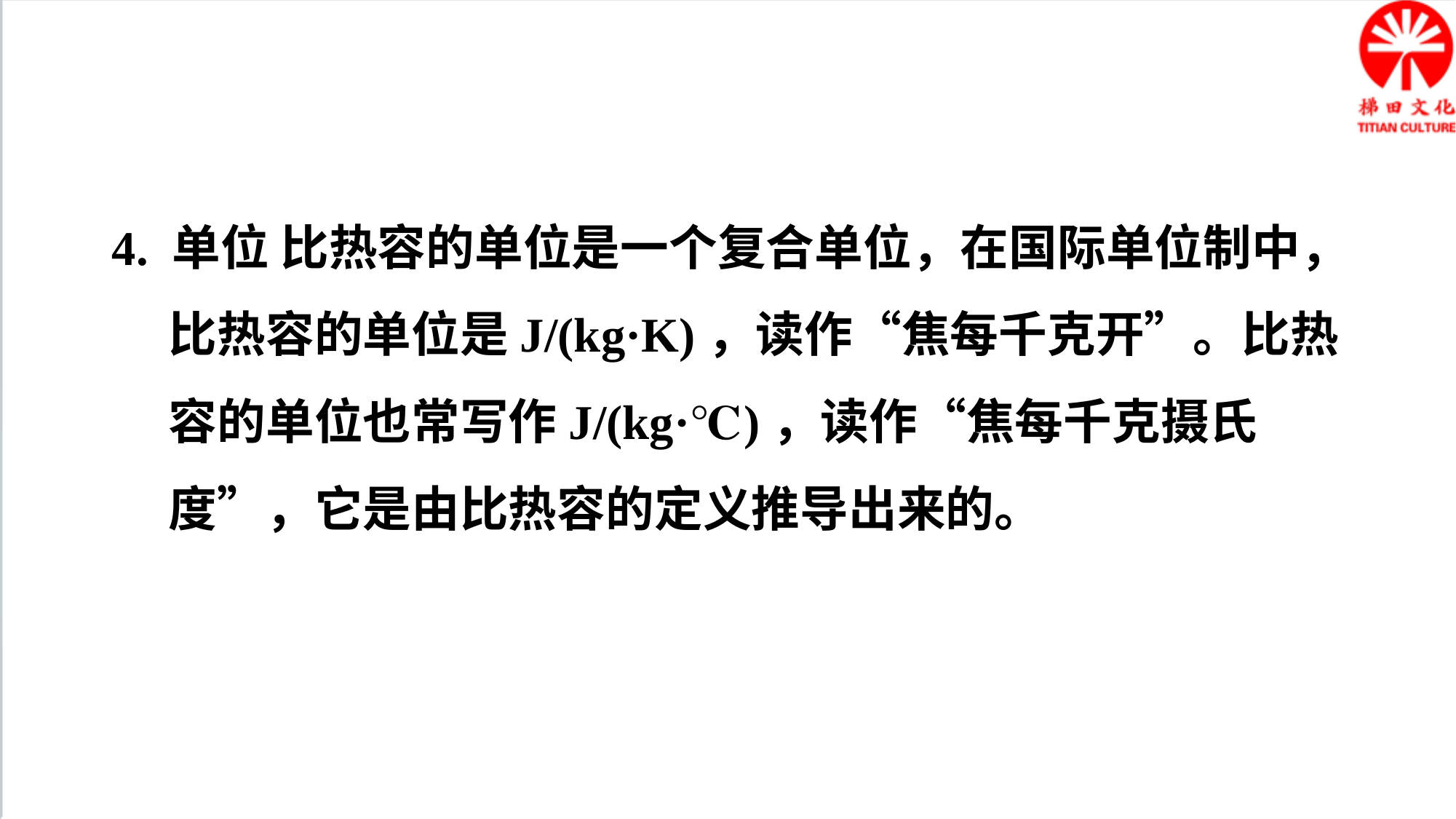

4. 单位 比热容的单位是一个复合单位，在国际单位制中，比热容的单位是J/(kg·K)，读作“焦每千克开”。比热容的单位也常写作J/(kg·℃)，读作“焦每千克摄氏度”，它是由比热容的定义推导出来的。